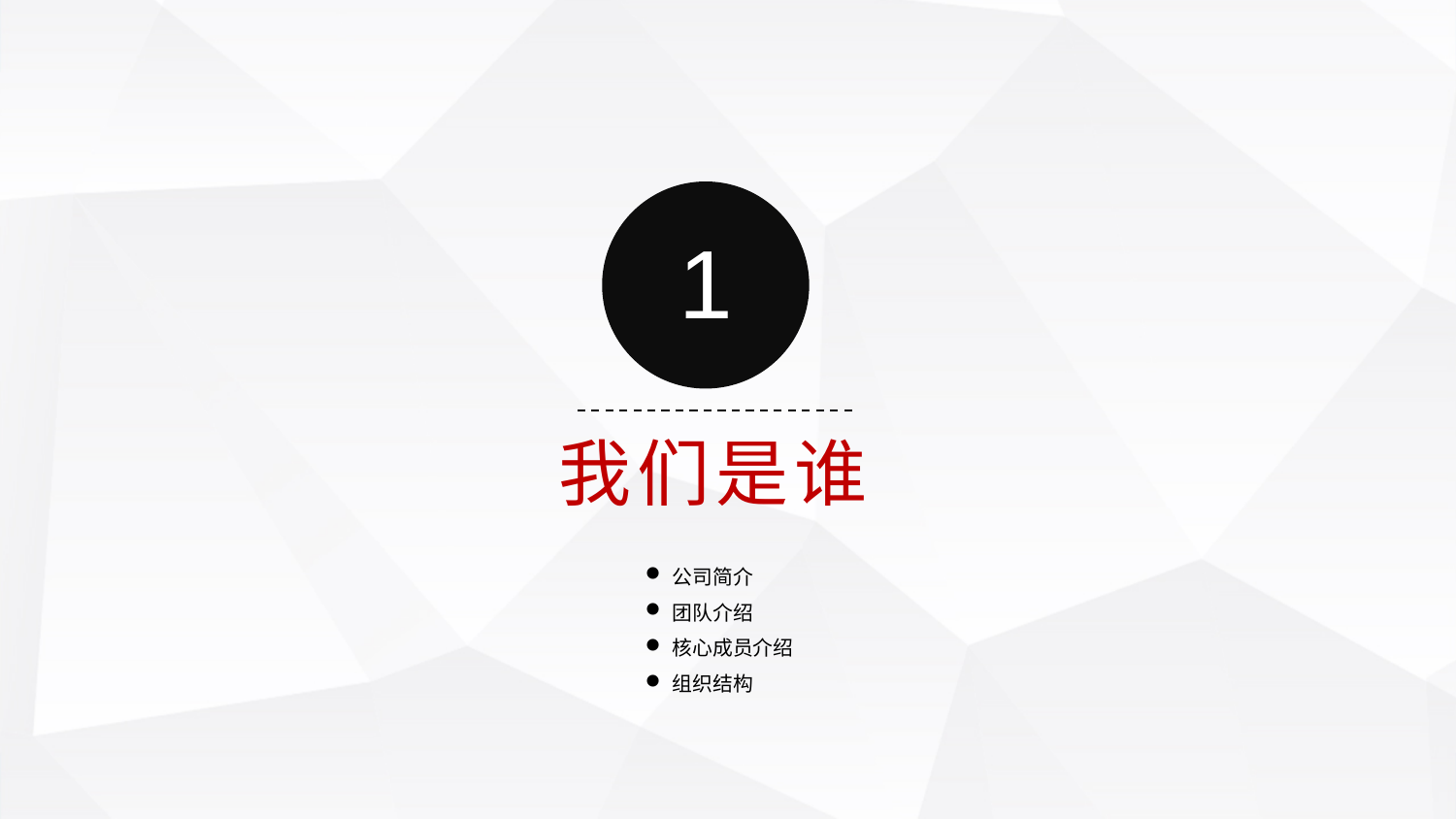

1
我们是谁
公司简介
团队介绍
核心成员介绍
组织结构
延时符